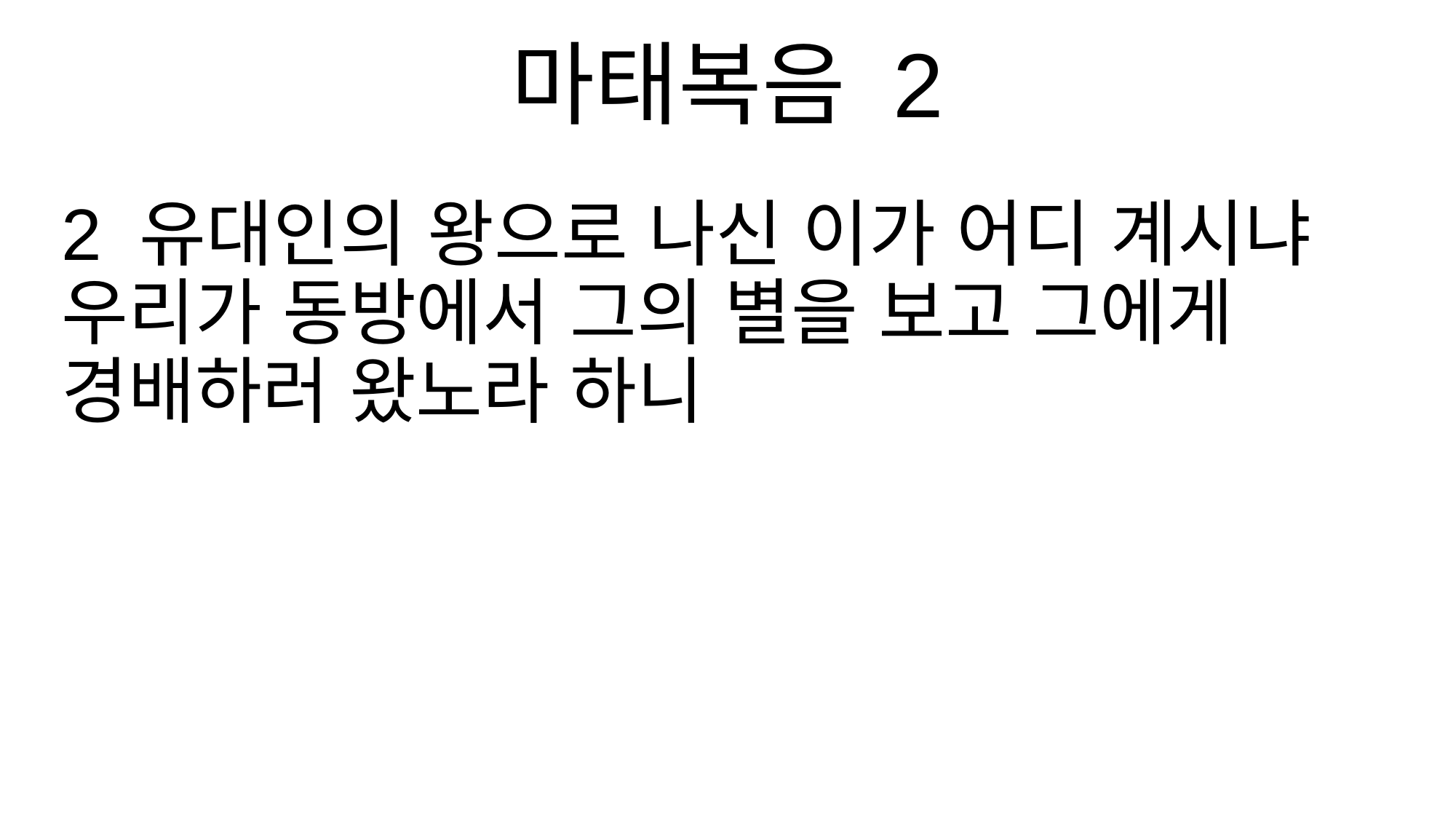

마태복음 2
2 유대인의 왕으로 나신 이가 어디 계시냐 우리가 동방에서 그의 별을 보고 그에게 경배하러 왔노라 하니